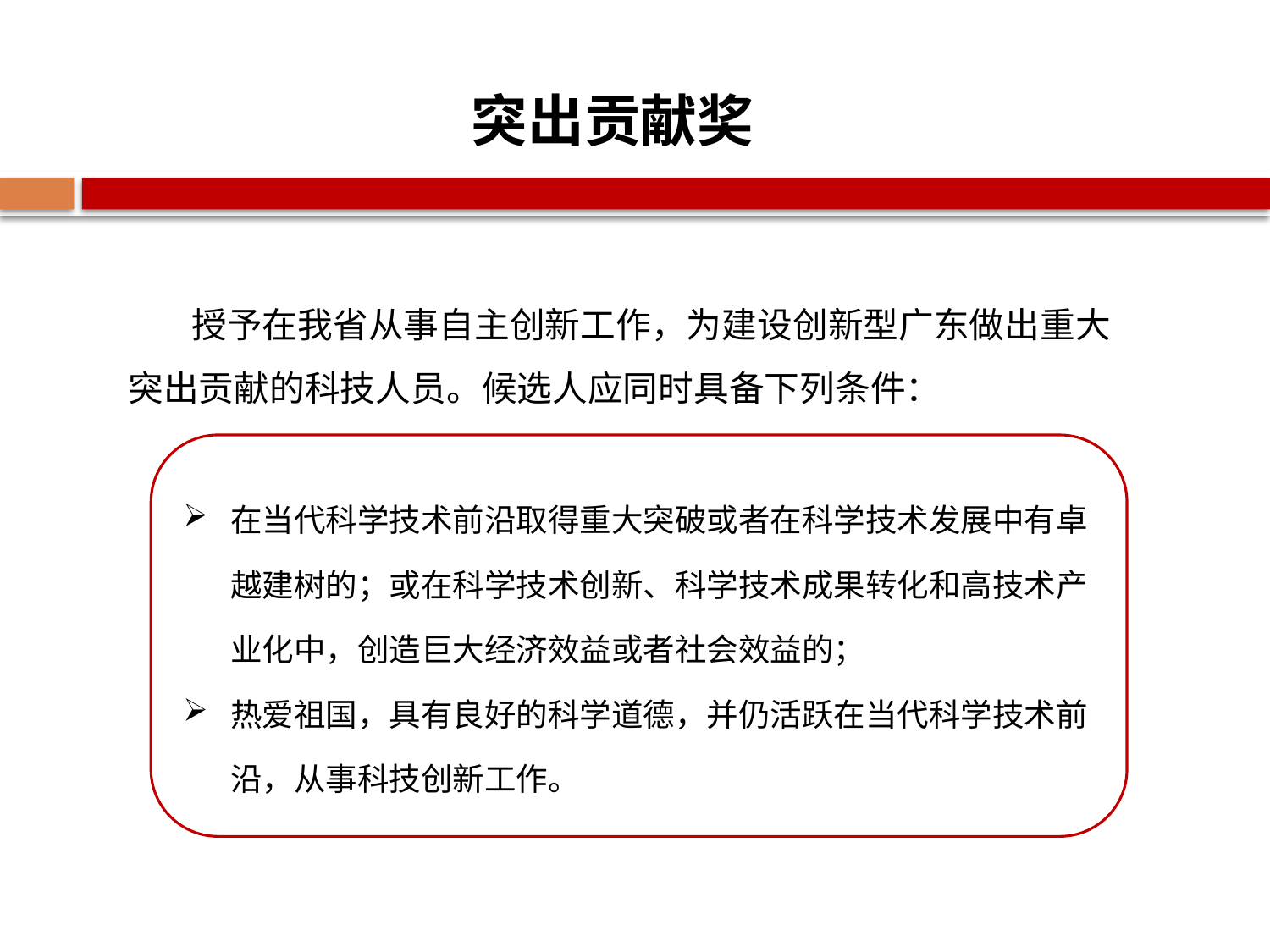

突出贡献奖
授予在我省从事自主创新工作，为建设创新型广东做出重大突出贡献的科技人员。候选人应同时具备下列条件：
在当代科学技术前沿取得重大突破或者在科学技术发展中有卓越建树的；或在科学技术创新、科学技术成果转化和高技术产业化中，创造巨大经济效益或者社会效益的；
热爱祖国，具有良好的科学道德，并仍活跃在当代科学技术前沿，从事科技创新工作。